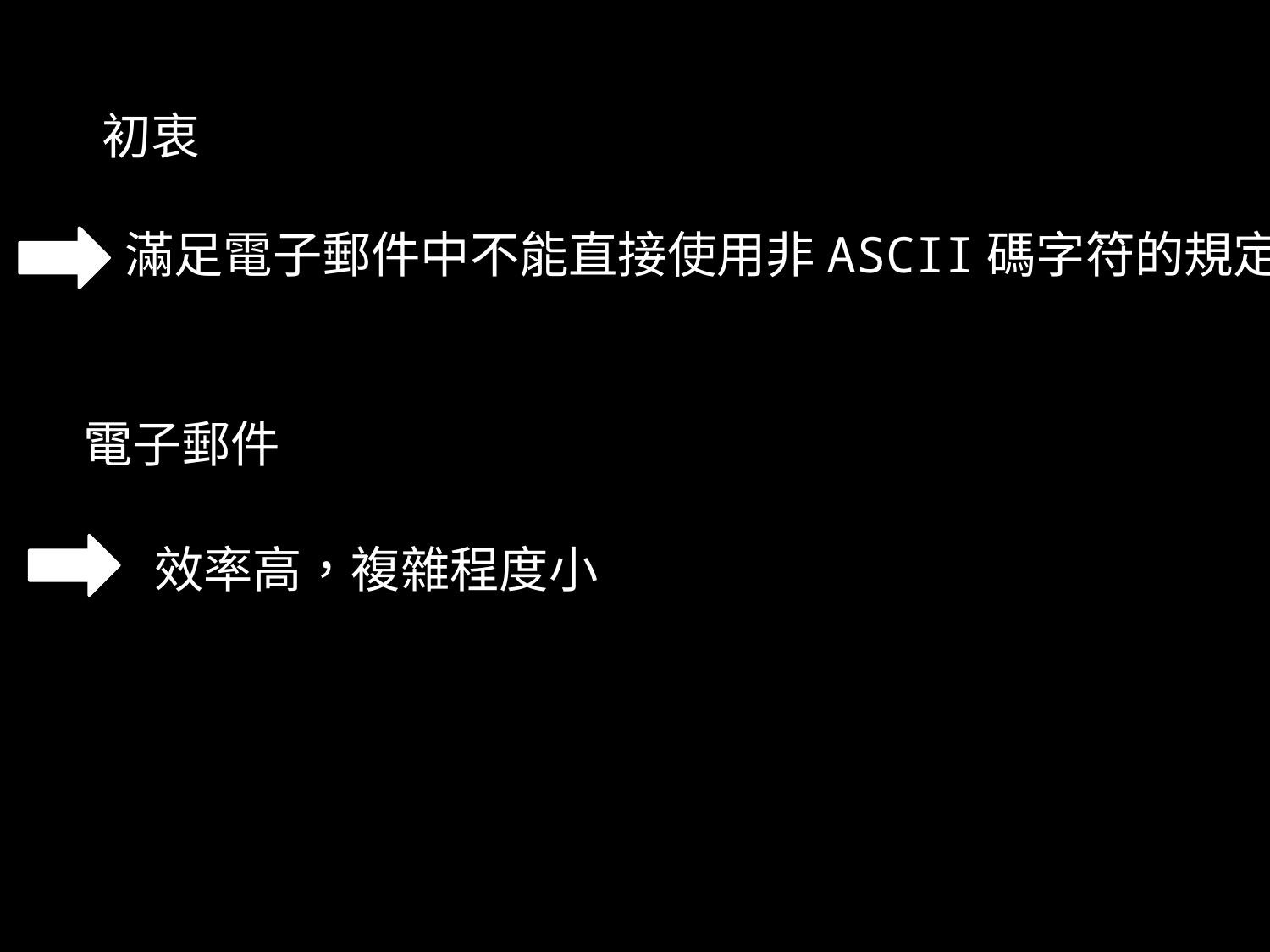

初衷

 滿足電子郵件中不能直接使用非ASCII碼字符的規定

電子郵件
效率高，複雜程度小